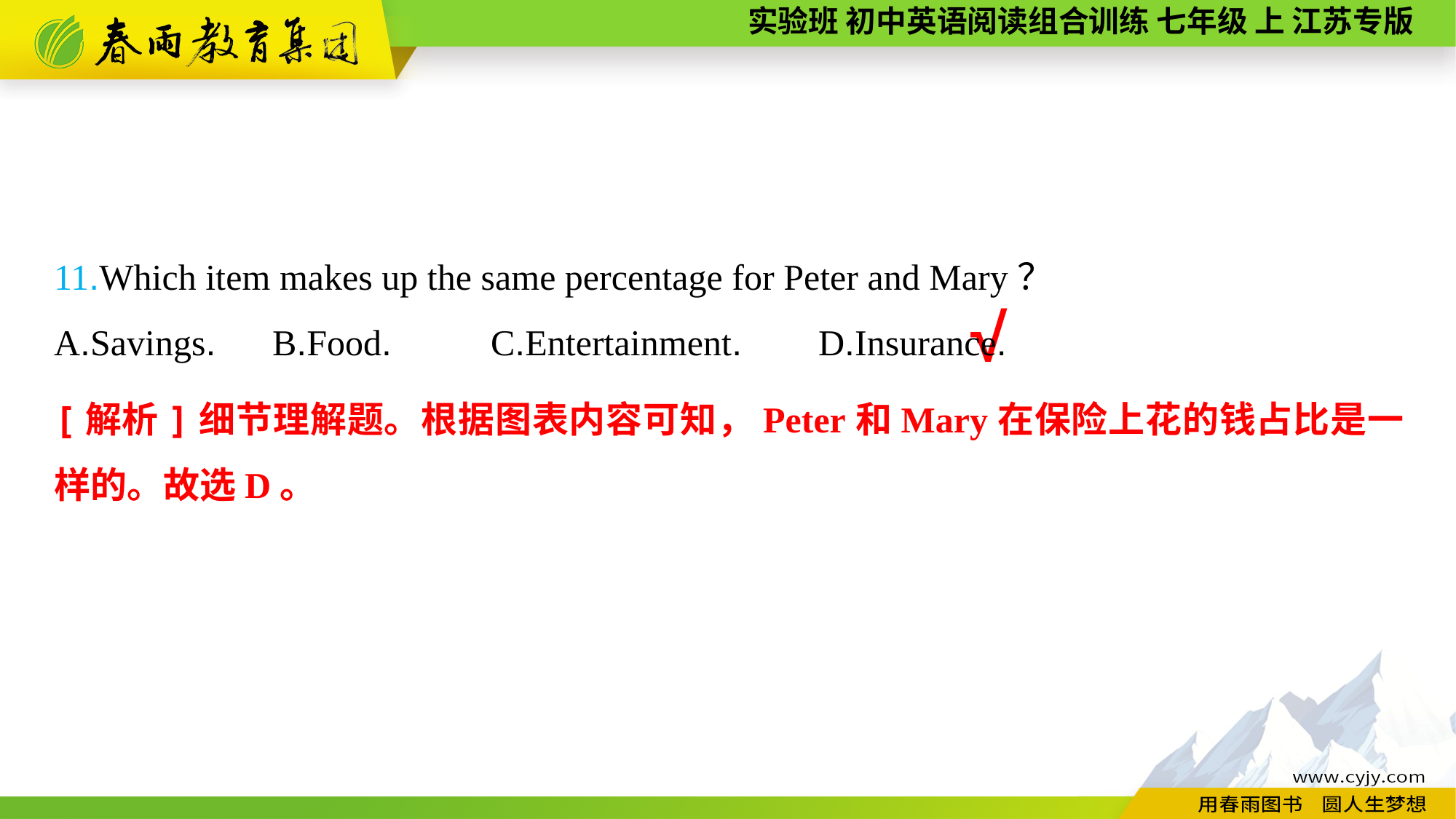

11.Which item makes up the same percentage for Peter and Mary？
A.Savings.	B.Food.	C.Entertainment.	D.Insurance.
√
[解析]细节理解题。根据图表内容可知，Peter和Mary在保险上花的钱占比是一样的。故选D。